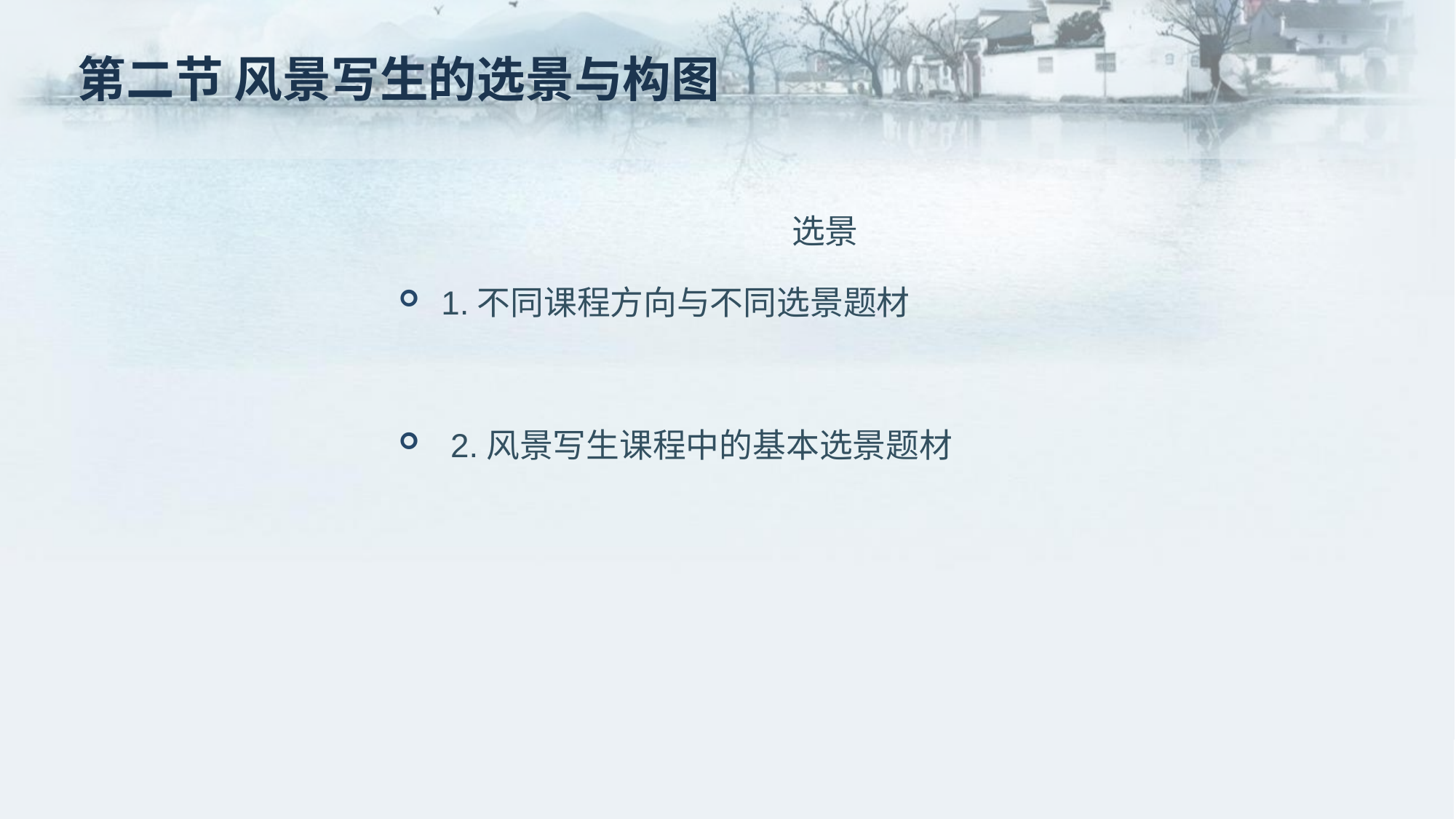

# 第二节 风景写生的选景与构图
选景
1.不同课程方向与不同选景题材

 2.风景写生课程中的基本选景题材